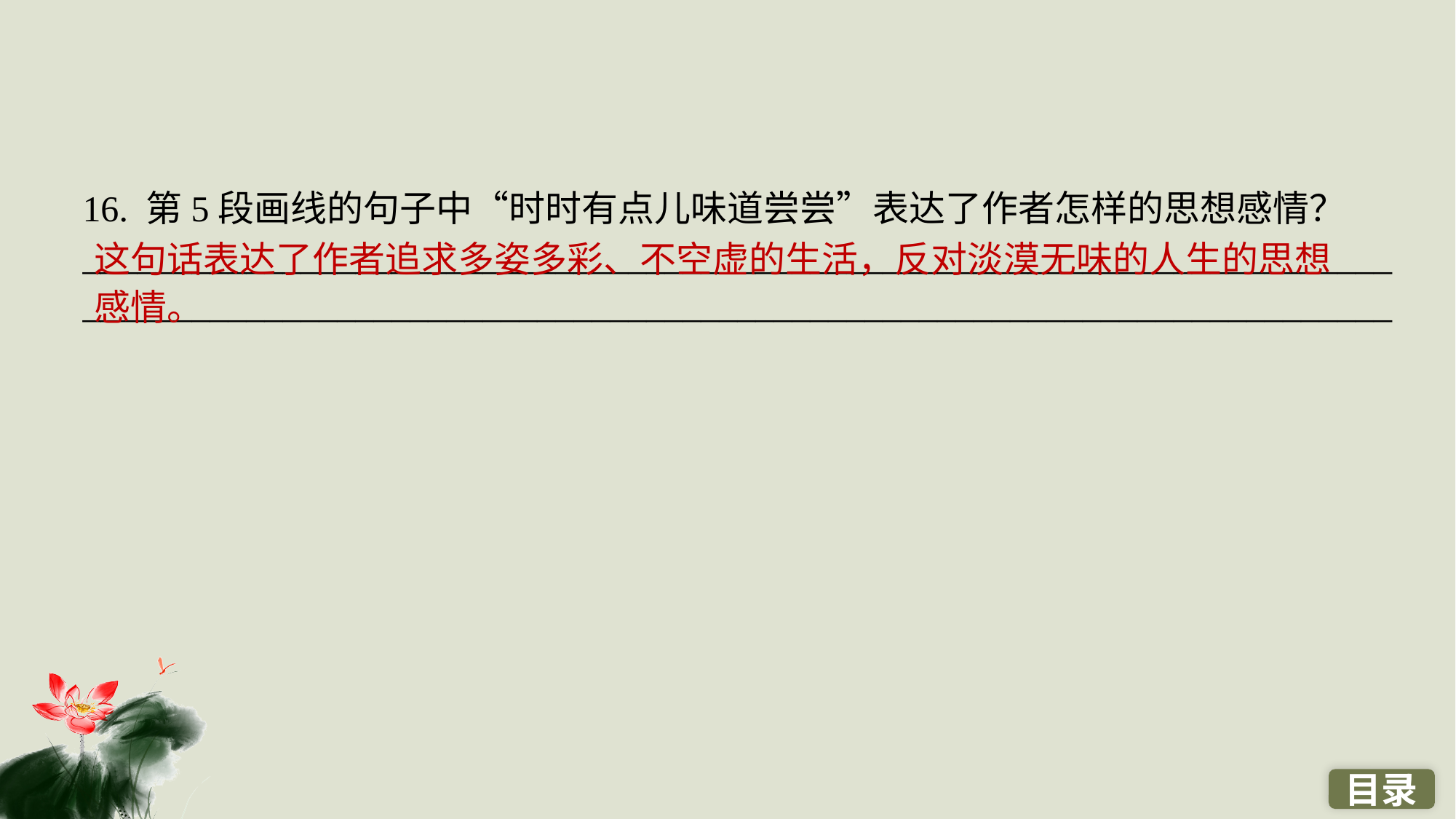

16. 第5段画线的句子中“时时有点儿味道尝尝”表达了作者怎样的思想感情？
________________________________________________________________________
________________________________________________________________________
这句话表达了作者追求多姿多彩、不空虚的生活，反对淡漠无味的人生的思想感情。